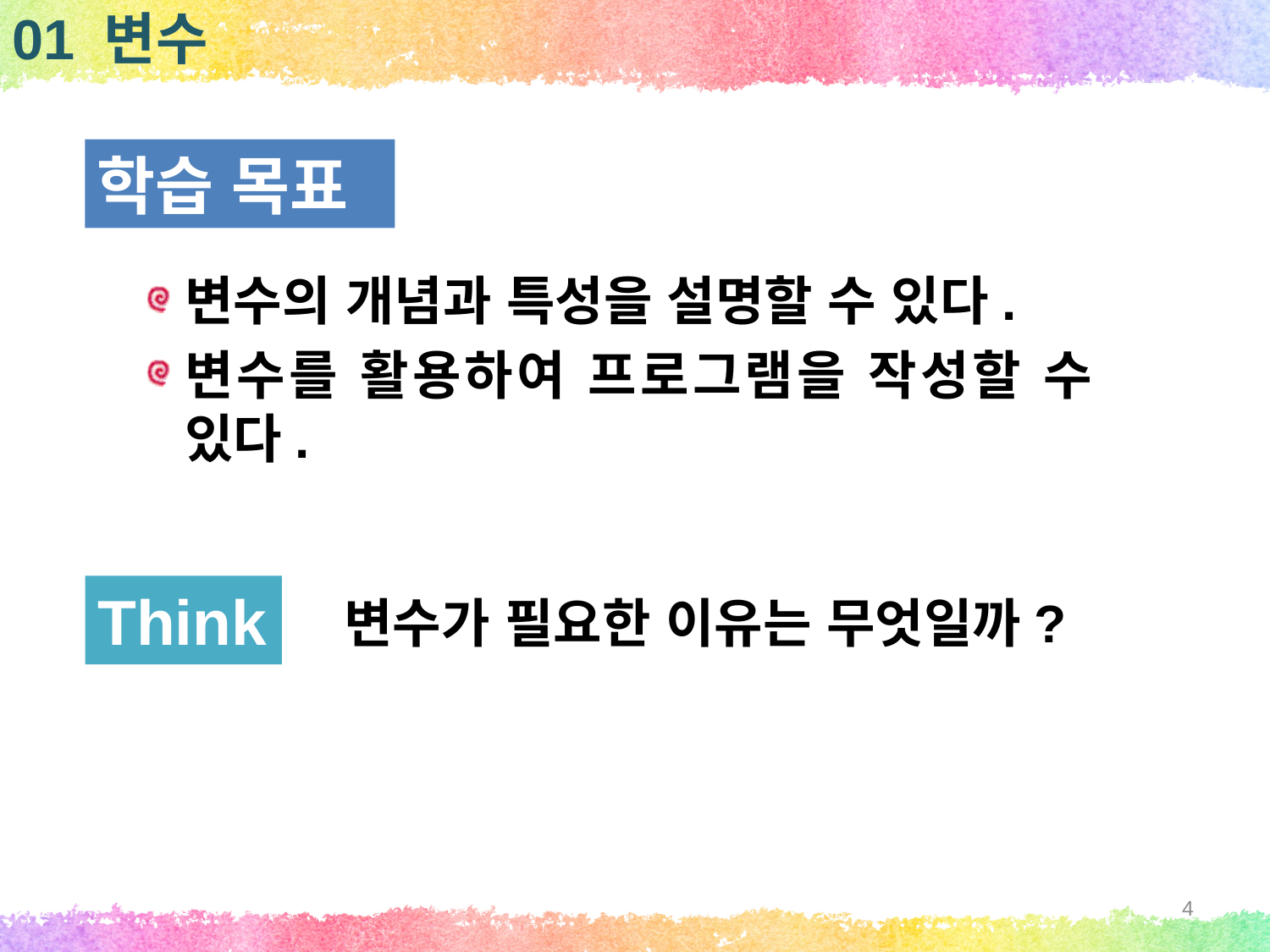

01 변수
학습 목표
변수의 개념과 특성을 설명할 수 있다.
변수를 활용하여 프로그램을 작성할 수 있다.
Think
변수가 필요한 이유는 무엇일까?
4